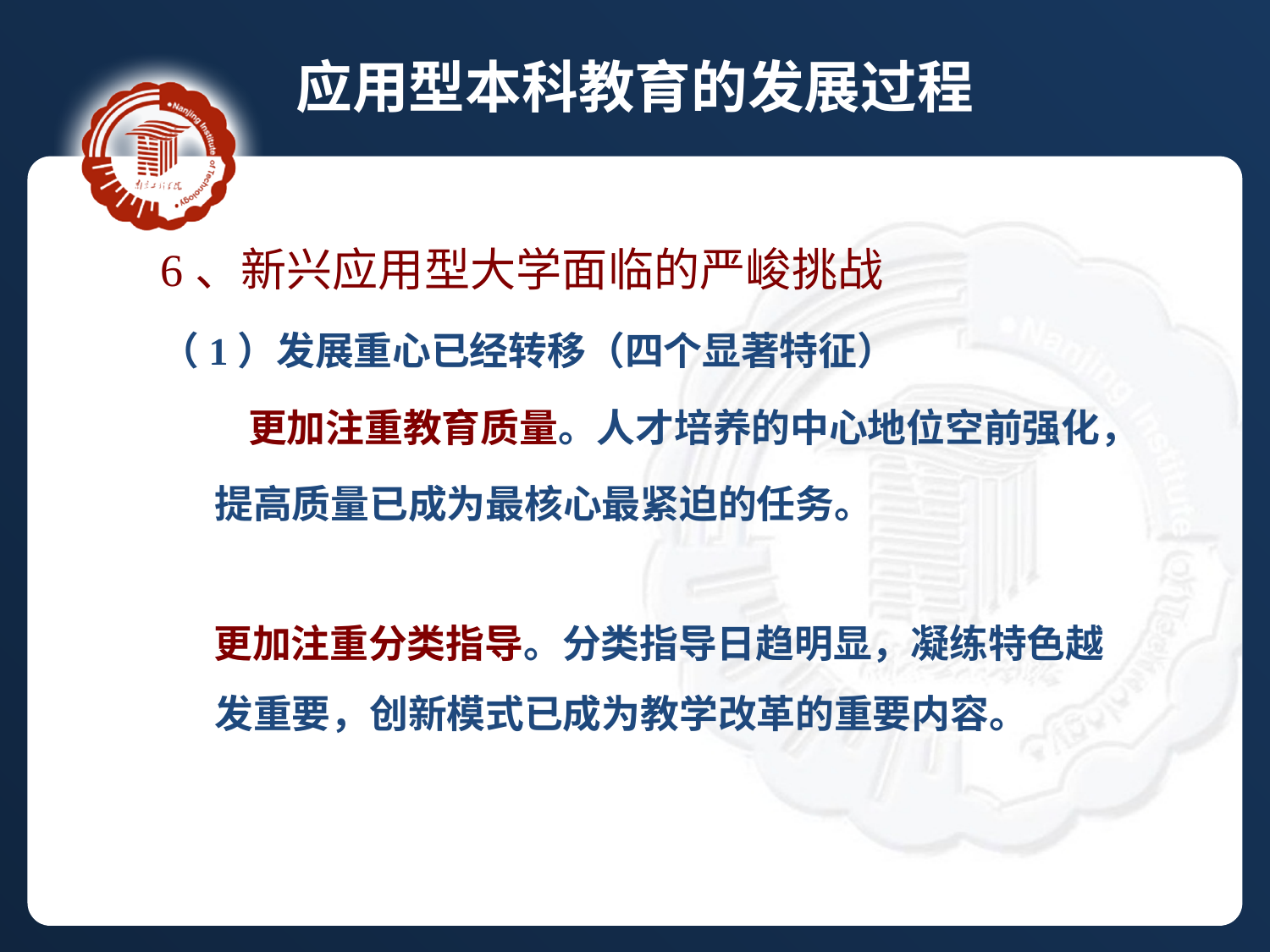

应用型本科教育的发展过程
6、新兴应用型大学面临的严峻挑战
（1）发展重心已经转移（四个显著特征）
         更加注重教育质量。人才培养的中心地位空前强化，
     提高质量已成为最核心最紧迫的任务。

     更加注重分类指导。分类指导日趋明显，凝练特色越
     发重要，创新模式已成为教学改革的重要内容。